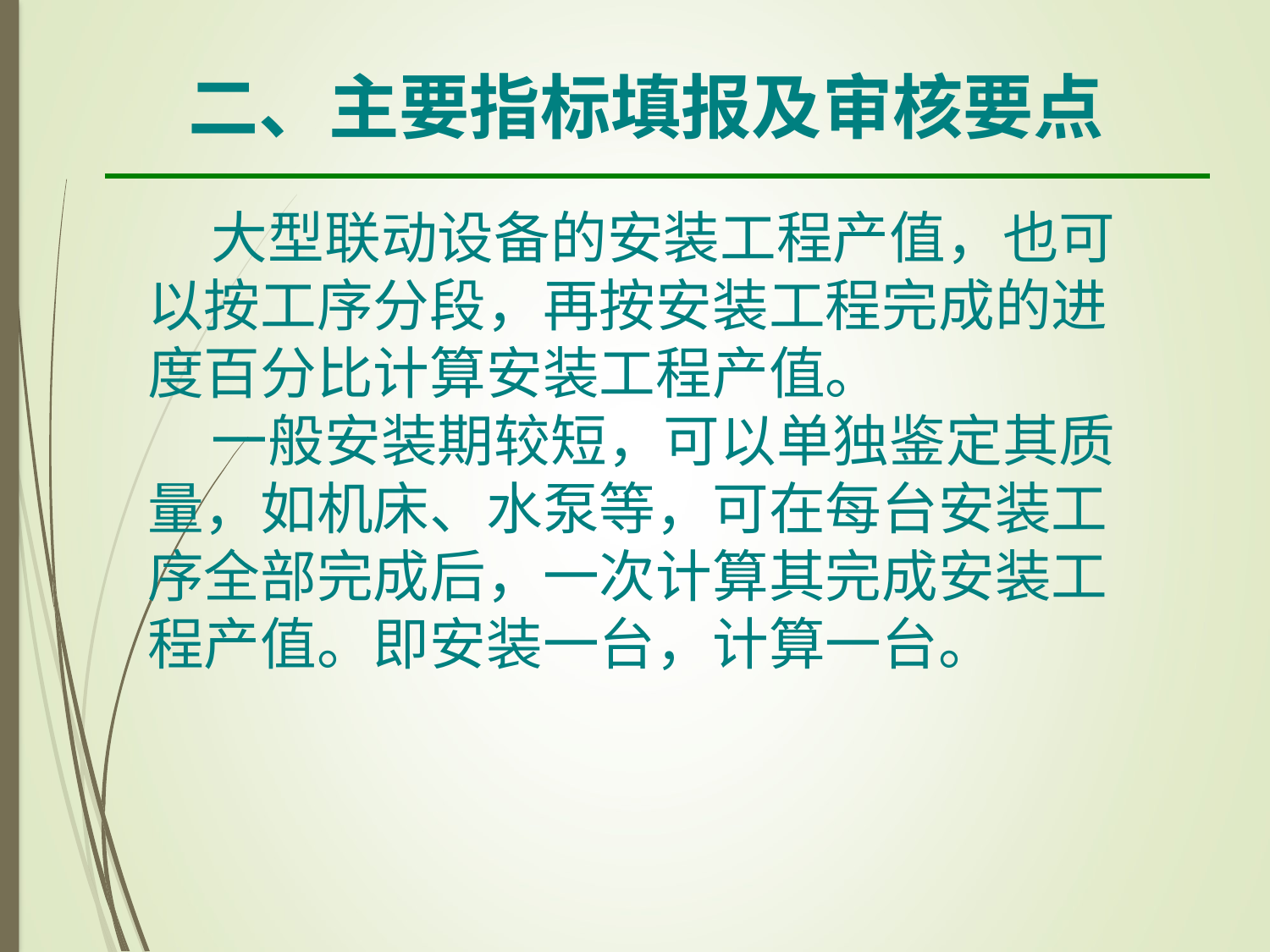

二、主要指标填报及审核要点
    大型联动设备的安装工程产值，也可以按工序分段，再按安装工程完成的进度百分比计算安装工程产值。
    一般安装期较短，可以单独鉴定其质量，如机床、水泵等，可在每台安装工序全部完成后，一次计算其完成安装工程产值。即安装一台，计算一台。